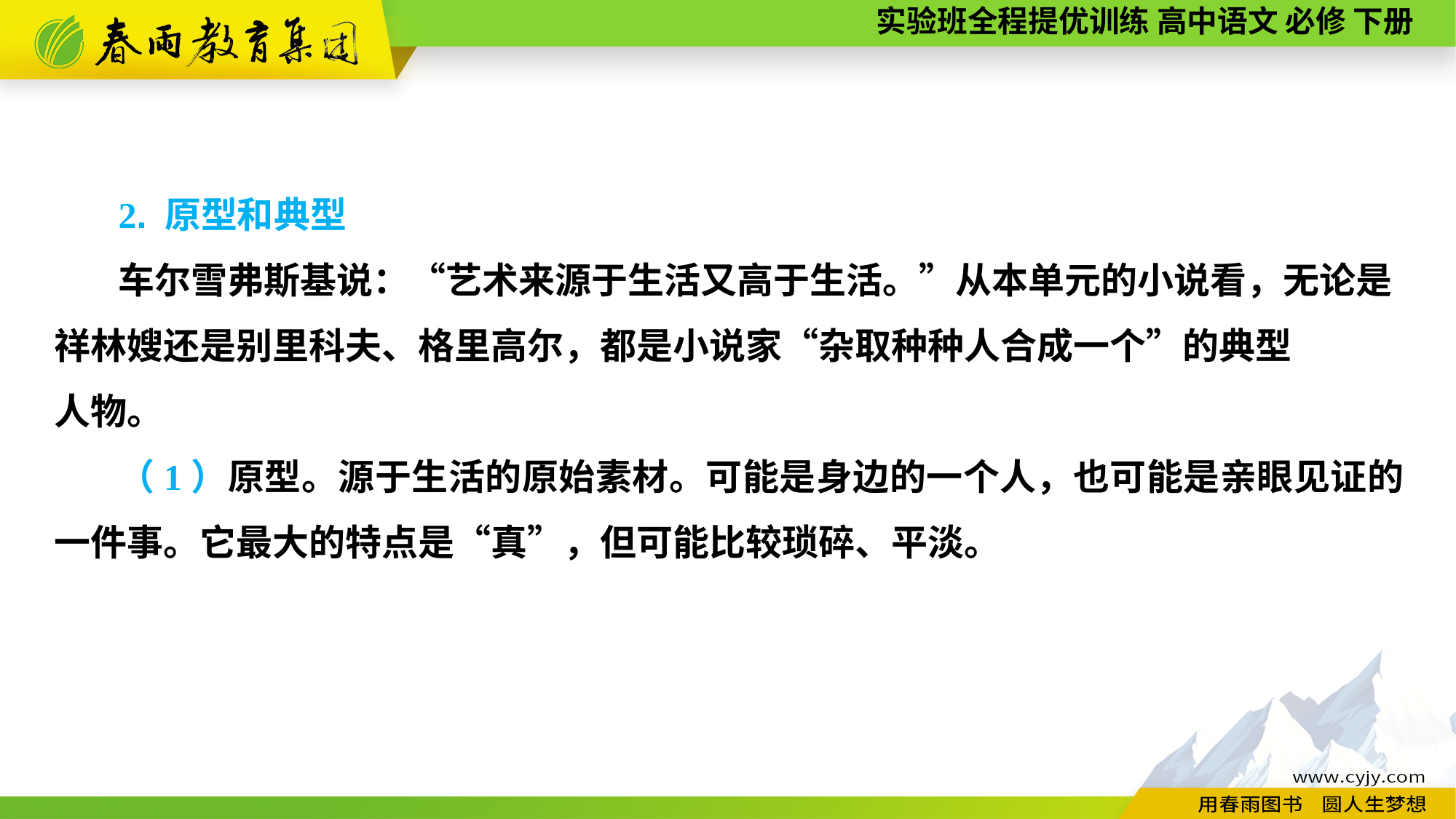

2. 原型和典型
车尔雪弗斯基说：“艺术来源于生活又高于生活。”从本单元的小说看，无论是祥林嫂还是别里科夫、格里高尔，都是小说家“杂取种种人合成一个”的典型
人物。
（1）原型。源于生活的原始素材。可能是身边的一个人，也可能是亲眼见证的一件事。它最大的特点是“真”，但可能比较琐碎、平淡。